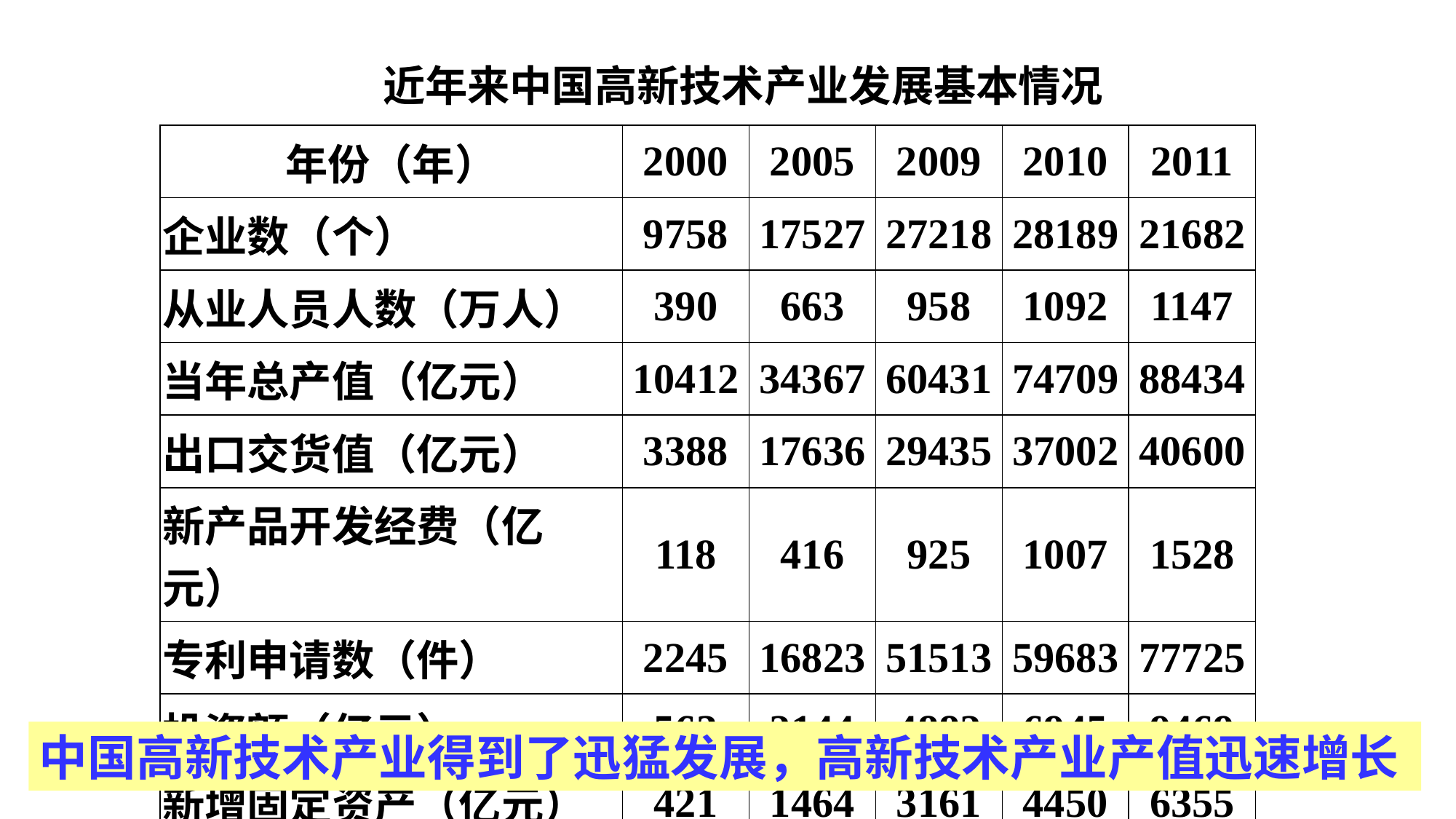

近年来中国高新技术产业发展基本情况
| 年份（年） | 2000 | 2005 | 2009 | 2010 | 2011 |
| --- | --- | --- | --- | --- | --- |
| 企业数（个） | 9758 | 17527 | 27218 | 28189 | 21682 |
| 从业人员人数（万人） | 390 | 663 | 958 | 1092 | 1147 |
| 当年总产值（亿元） | 10412 | 34367 | 60431 | 74709 | 88434 |
| 出口交货值（亿元） | 3388 | 17636 | 29435 | 37002 | 40600 |
| 新产品开发经费（亿元） | 118 | 416 | 925 | 1007 | 1528 |
| 专利申请数（件） | 2245 | 16823 | 51513 | 59683 | 77725 |
| 投资额（亿元） | 563 | 2144 | 4882 | 6945 | 9469 |
| 新增固定资产（亿元） | 421 | 1464 | 3161 | 4450 | 6355 |
中国高新技术产业得到了迅猛发展，高新技术产业产值迅速增长